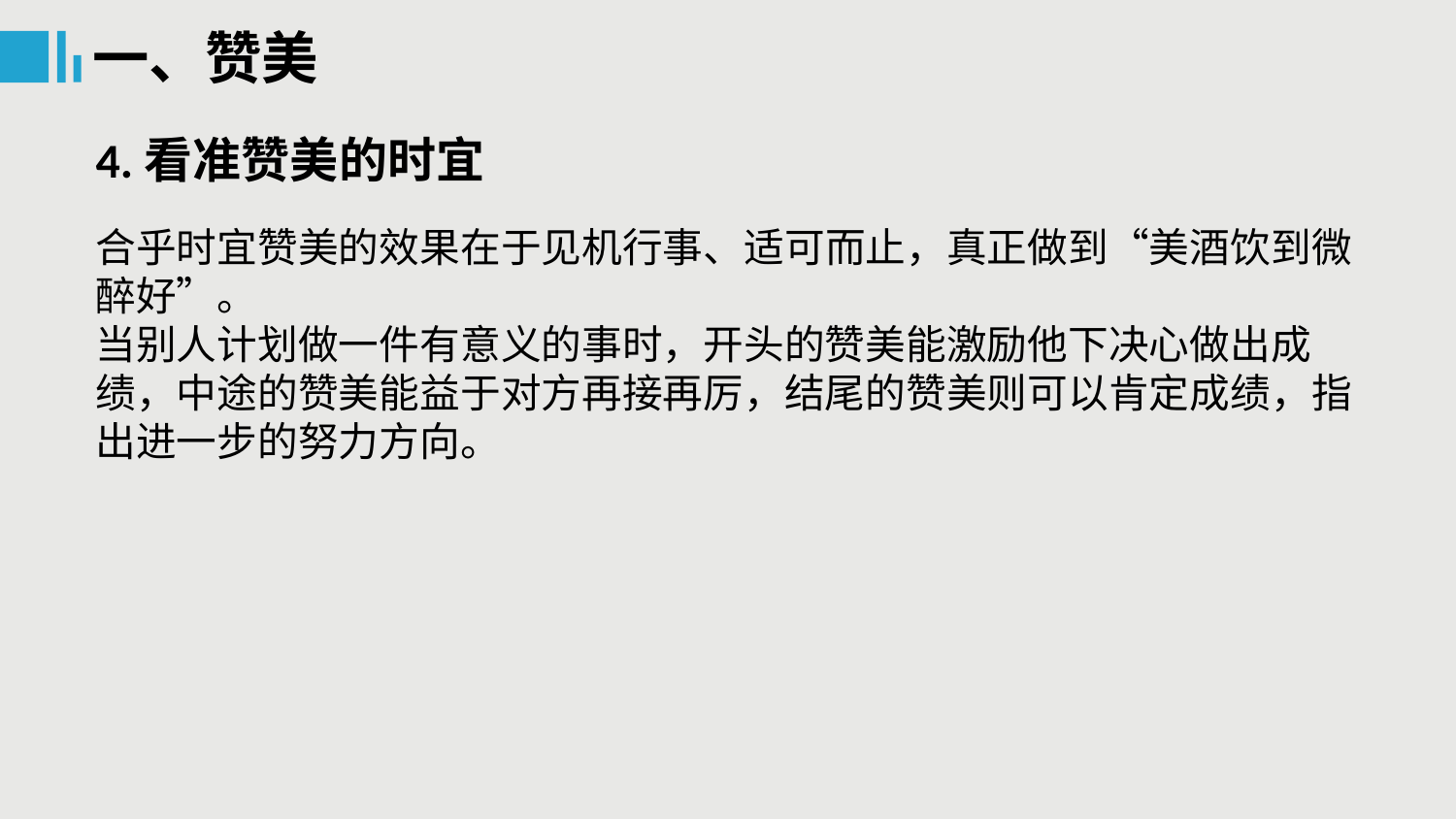

一、赞美

4.看准赞美的时宜
合乎时宜赞美的效果在于见机行事、适可而止，真正做到“美酒饮到微醉好”。
当别人计划做一件有意义的事时，开头的赞美能激励他下决心做出成绩，中途的赞美能益于对方再接再厉，结尾的赞美则可以肯定成绩，指出进一步的努力方向。